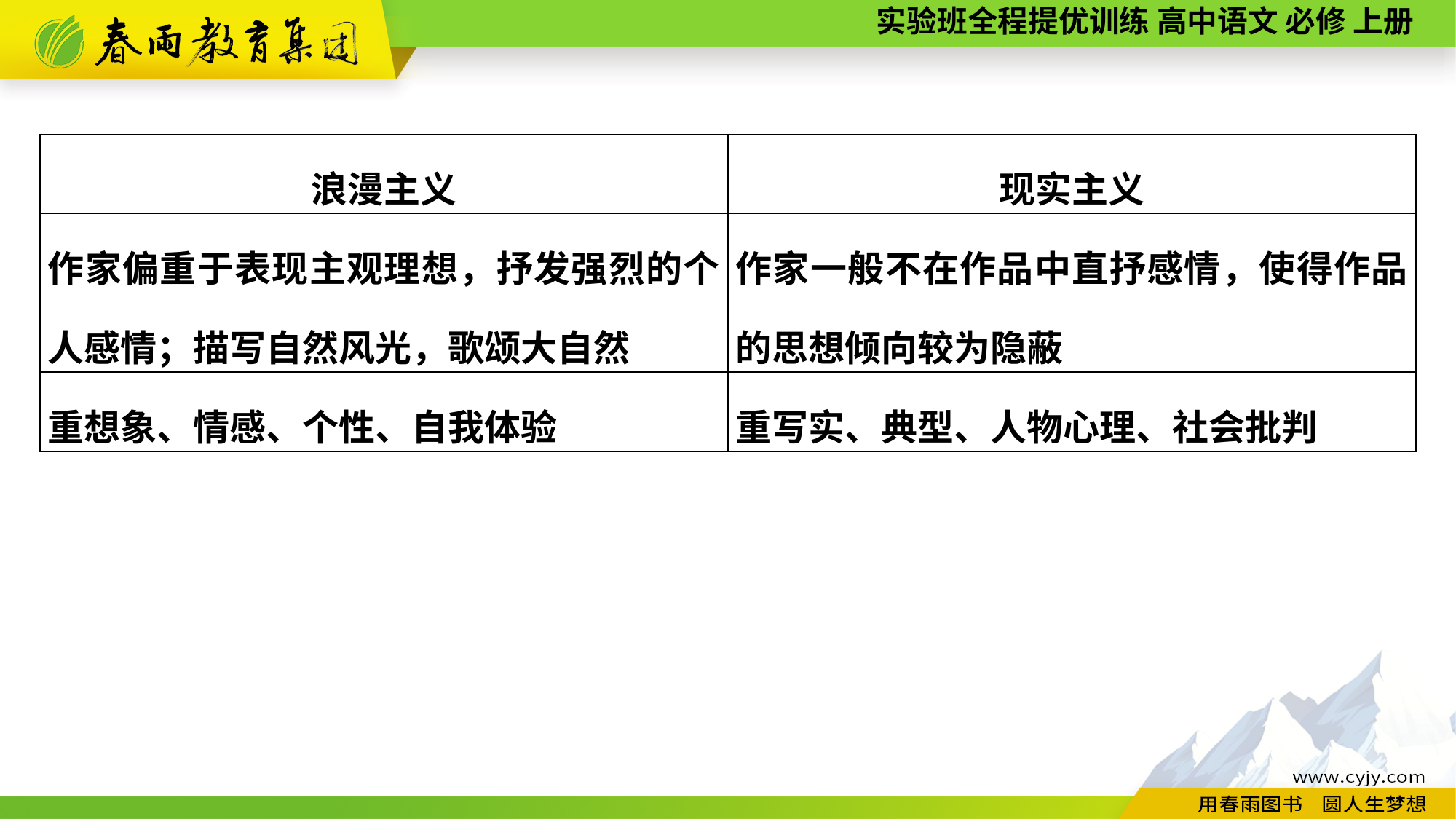

| 浪漫主义 | 现实主义 |
| --- | --- |
| 作家偏重于表现主观理想，抒发强烈的个人感情；描写自然风光，歌颂大自然 | 作家一般不在作品中直抒感情，使得作品的思想倾向较为隐蔽 |
| 重想象、情感、个性、自我体验 | 重写实、典型、人物心理、社会批判 |